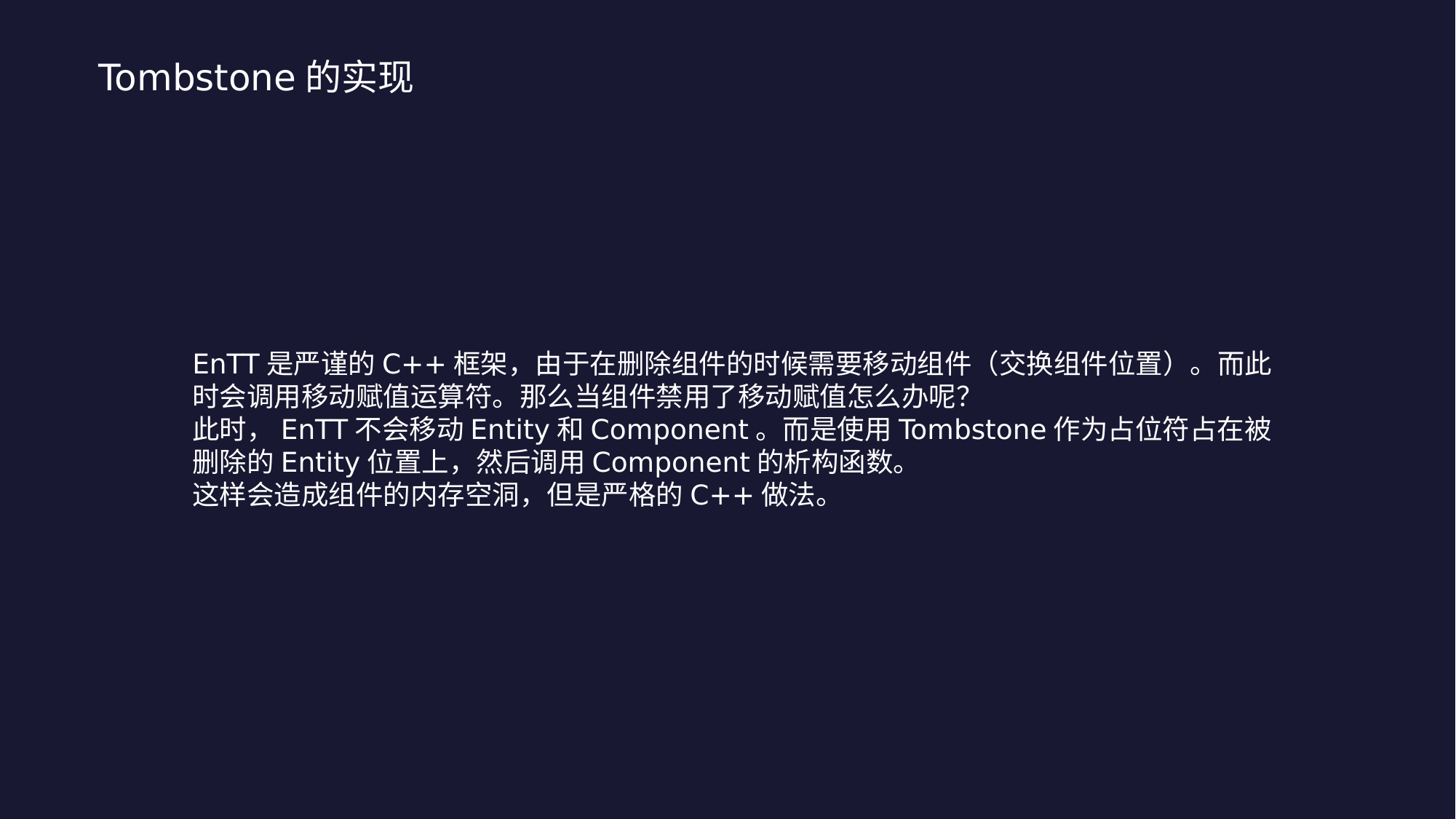

Tombstone的实现
EnTT是严谨的C++框架，由于在删除组件的时候需要移动组件（交换组件位置）。而此时会调用移动赋值运算符。那么当组件禁用了移动赋值怎么办呢？
此时，EnTT不会移动Entity和Component。而是使用Tombstone作为占位符占在被删除的Entity位置上，然后调用Component的析构函数。
这样会造成组件的内存空洞，但是严格的C++做法。